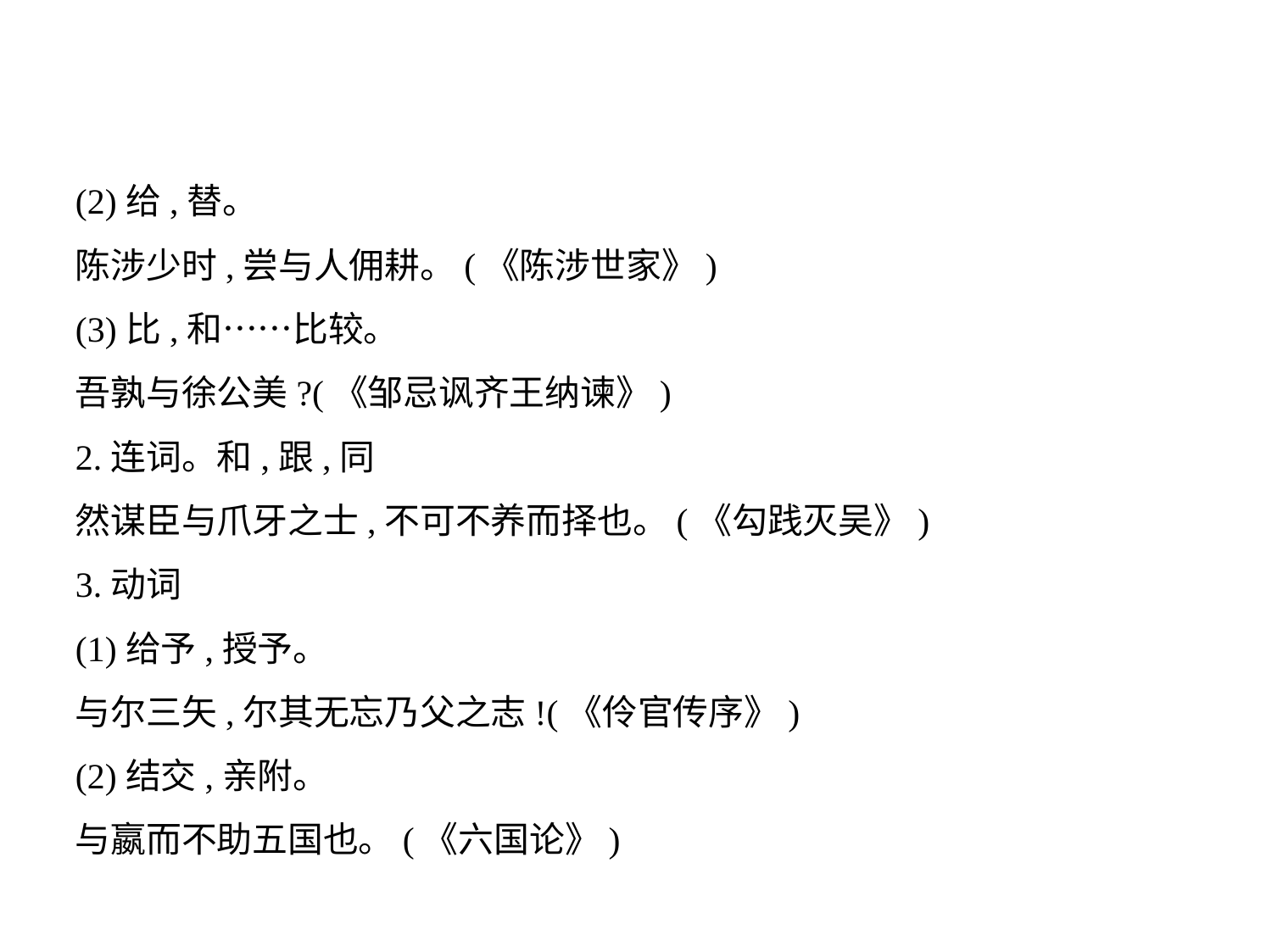

(2)给,替。
陈涉少时,尝与人佣耕。(《陈涉世家》)
(3)比,和……比较。
吾孰与徐公美?(《邹忌讽齐王纳谏》)
2.连词。和,跟,同
然谋臣与爪牙之士,不可不养而择也。(《勾践灭吴》)
3.动词
(1)给予,授予。
与尔三矢,尔其无忘乃父之志!(《伶官传序》)
(2)结交,亲附。
与嬴而不助五国也。(《六国论》)